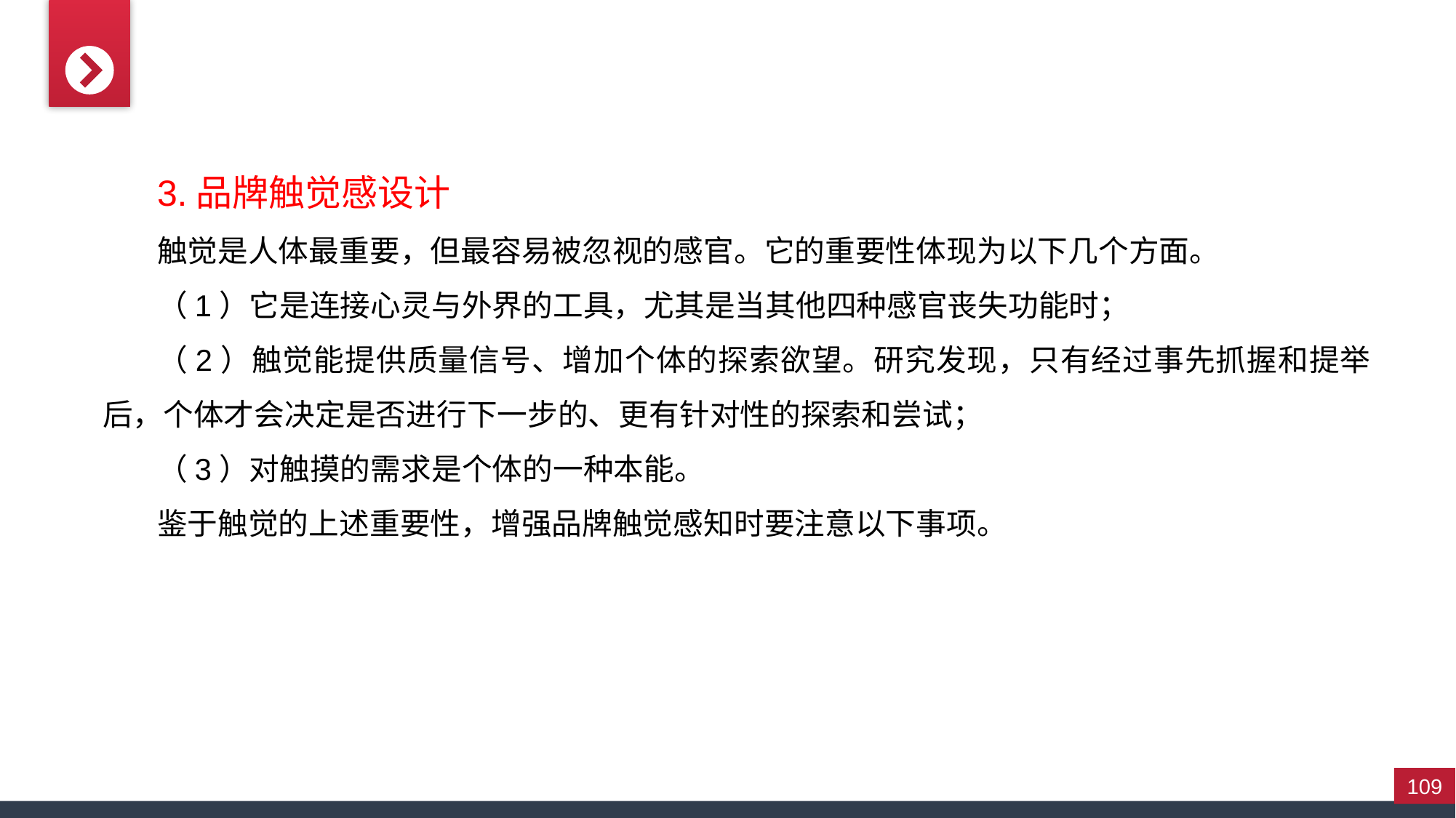

3.品牌触觉感设计
触觉是人体最重要，但最容易被忽视的感官。它的重要性体现为以下几个方面。
（1）它是连接心灵与外界的工具，尤其是当其他四种感官丧失功能时；
（2）触觉能提供质量信号、增加个体的探索欲望。研究发现，只有经过事先抓握和提举后，个体才会决定是否进行下一步的、更有针对性的探索和尝试；
（3）对触摸的需求是个体的一种本能。
鉴于触觉的上述重要性，增强品牌触觉感知时要注意以下事项。